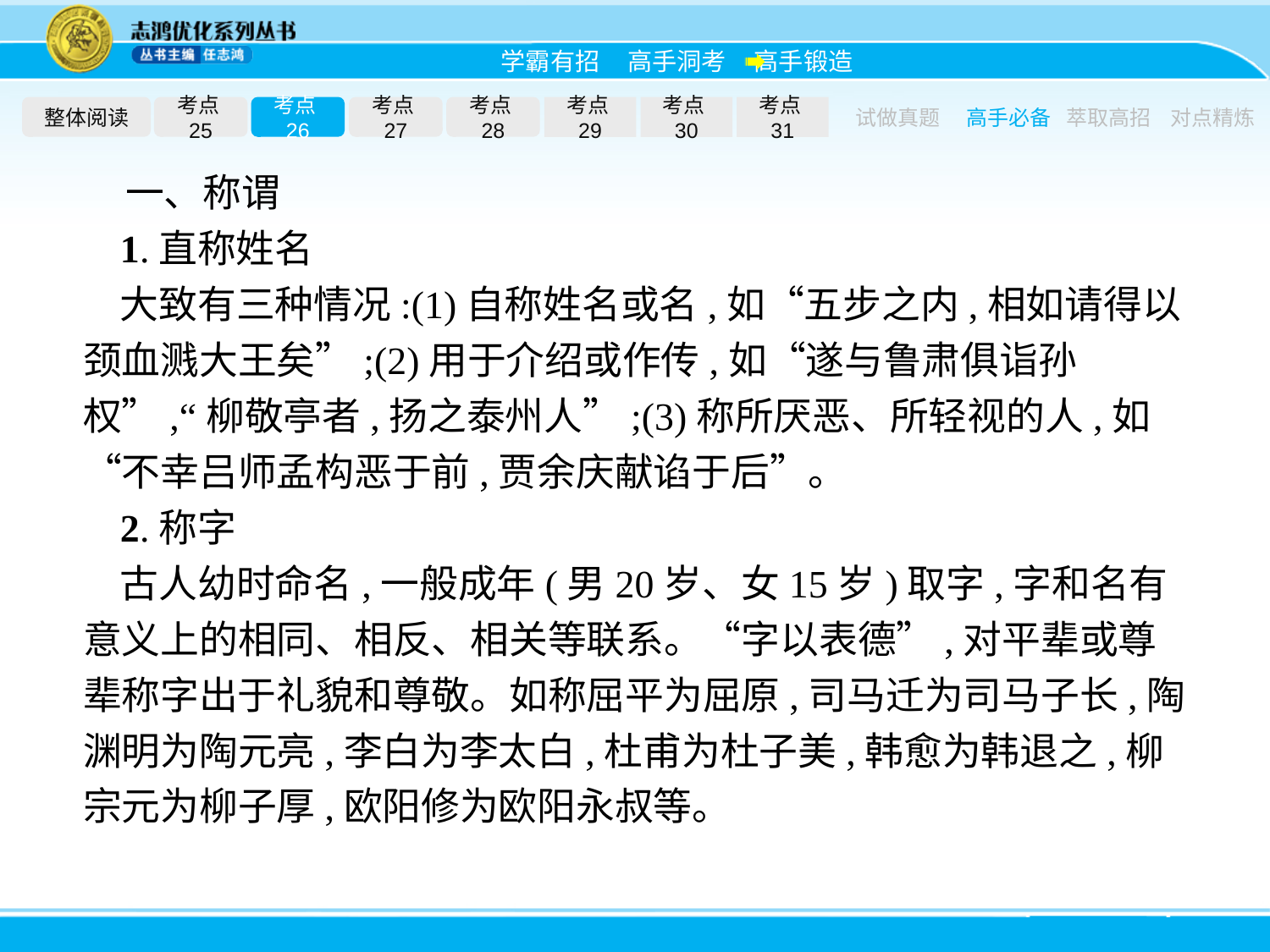

整体阅读
考点25
考点26
考点27
考点28
考点29
考点30
考点31
试做真题
高手必备
萃取高招
对点精炼
一、称谓
1.直称姓名
大致有三种情况:(1)自称姓名或名,如“五步之内,相如请得以颈血溅大王矣”;(2)用于介绍或作传,如“遂与鲁肃俱诣孙权”,“柳敬亭者,扬之泰州人”;(3)称所厌恶、所轻视的人,如“不幸吕师孟构恶于前,贾余庆献谄于后”。
2.称字
古人幼时命名,一般成年(男20岁、女15岁)取字,字和名有意义上的相同、相反、相关等联系。“字以表德”,对平辈或尊辈称字出于礼貌和尊敬。如称屈平为屈原,司马迁为司马子长,陶渊明为陶元亮,李白为李太白,杜甫为杜子美,韩愈为韩退之,柳宗元为柳子厚,欧阳修为欧阳永叔等。